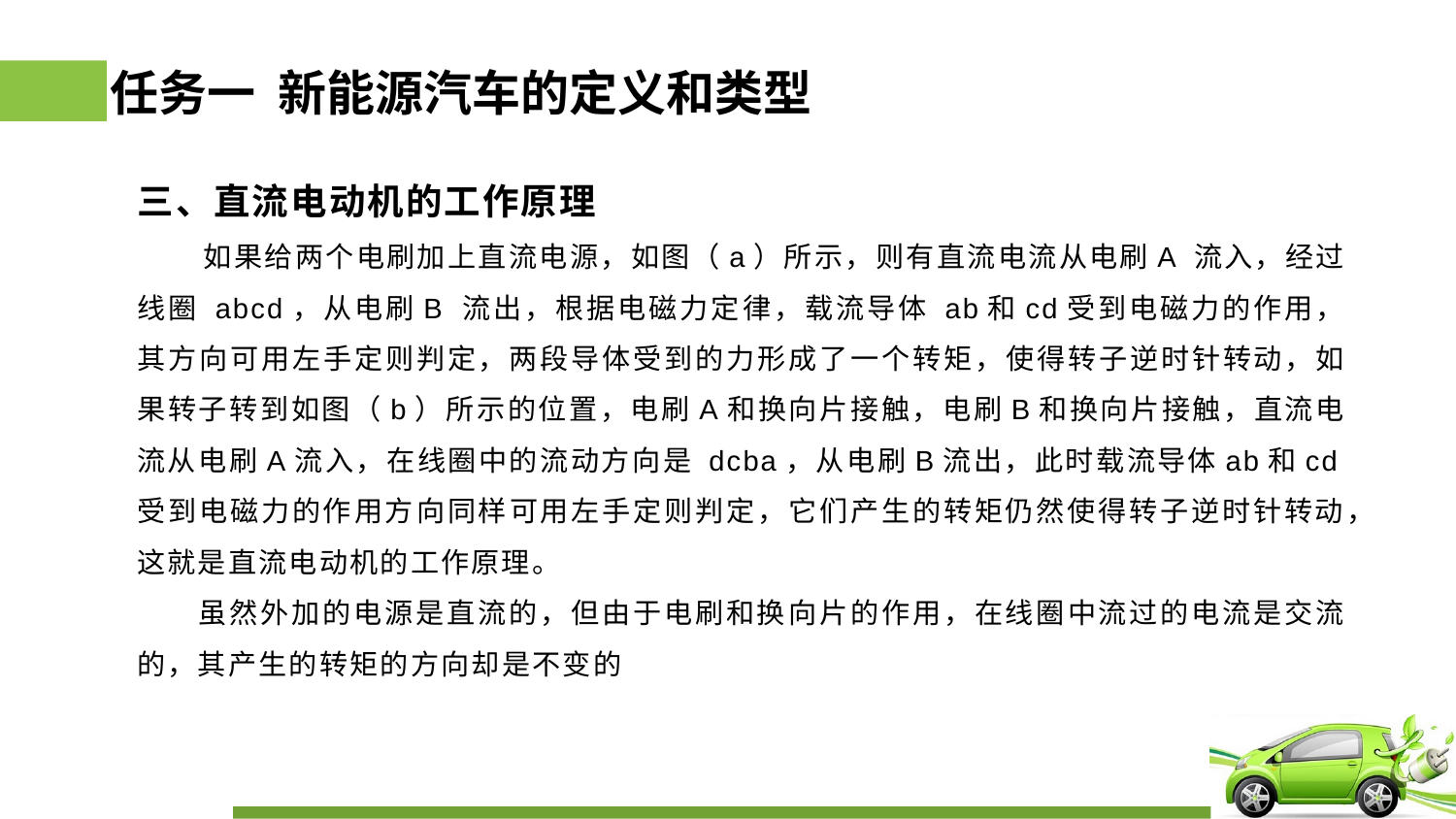

# 任务一  新能源汽车的定义和类型
三、直流电动机的工作原理
       如果给两个电刷加上直流电源，如图（a）所示，则有直流电流从电刷A 流入，经过线圈 abcd，从电刷B 流出，根据电磁力定律，载流导体 ab和cd受到电磁力的作用，其方向可用左手定则判定，两段导体受到的力形成了一个转矩，使得转子逆时针转动，如果转子转到如图（b）所示的位置，电刷A和换向片接触，电刷B和换向片接触，直流电流从电刷A流入，在线圈中的流动方向是 dcba，从电刷B流出，此时载流导体ab和cd受到电磁力的作用方向同样可用左手定则判定，它们产生的转矩仍然使得转子逆时针转动，这就是直流电动机的工作原理。
      虽然外加的电源是直流的，但由于电刷和换向片的作用，在线圈中流过的电流是交流的，其产生的转矩的方向却是不变的